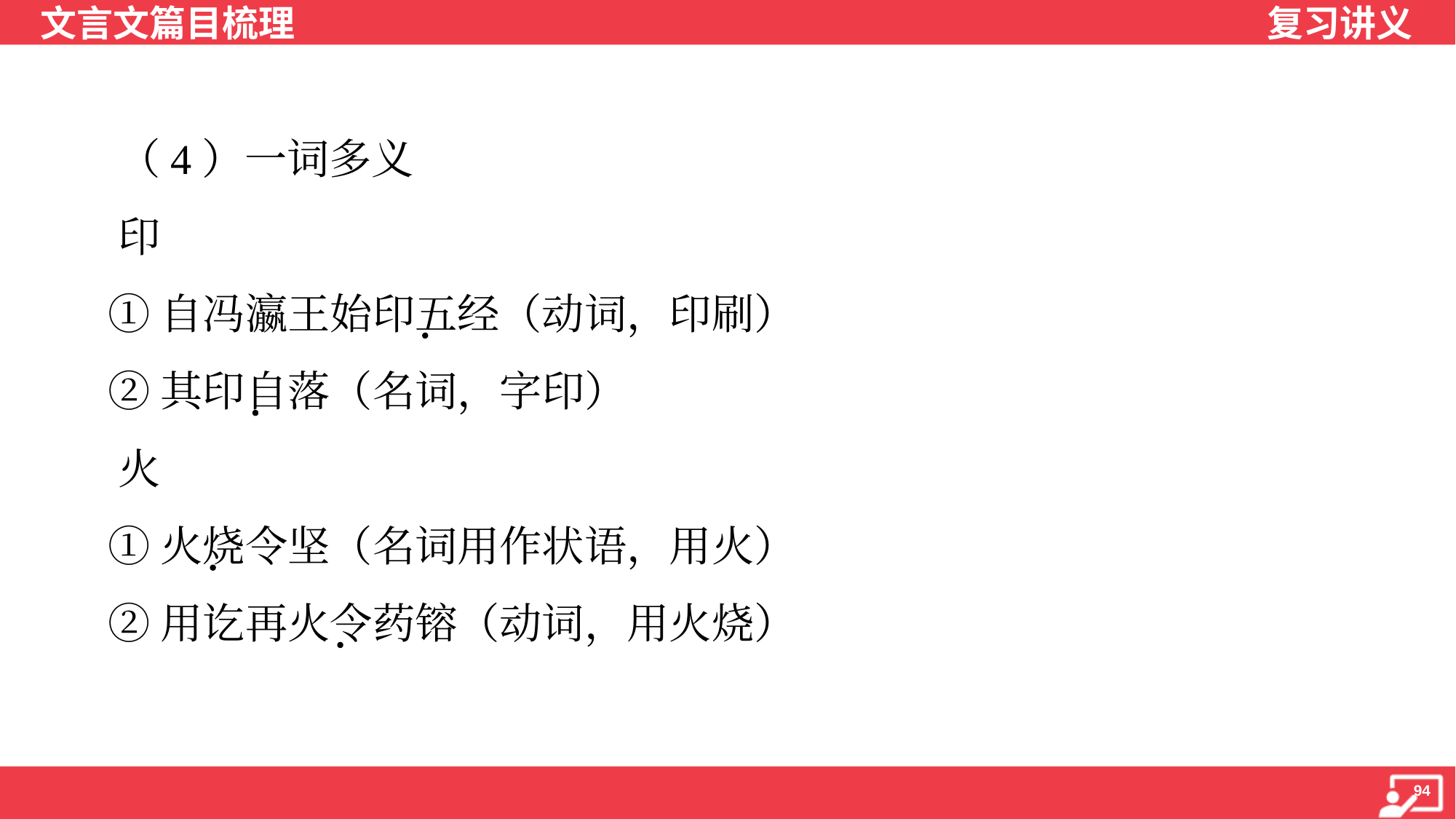

（4）一词多义
    印
    ①自冯瀛王始印五经（动词，印刷）
    ②其印自落（名词，字印）
    火
    ①火烧令坚（名词用作状语，用火）
    ②用讫再火令药镕（动词，用火烧）